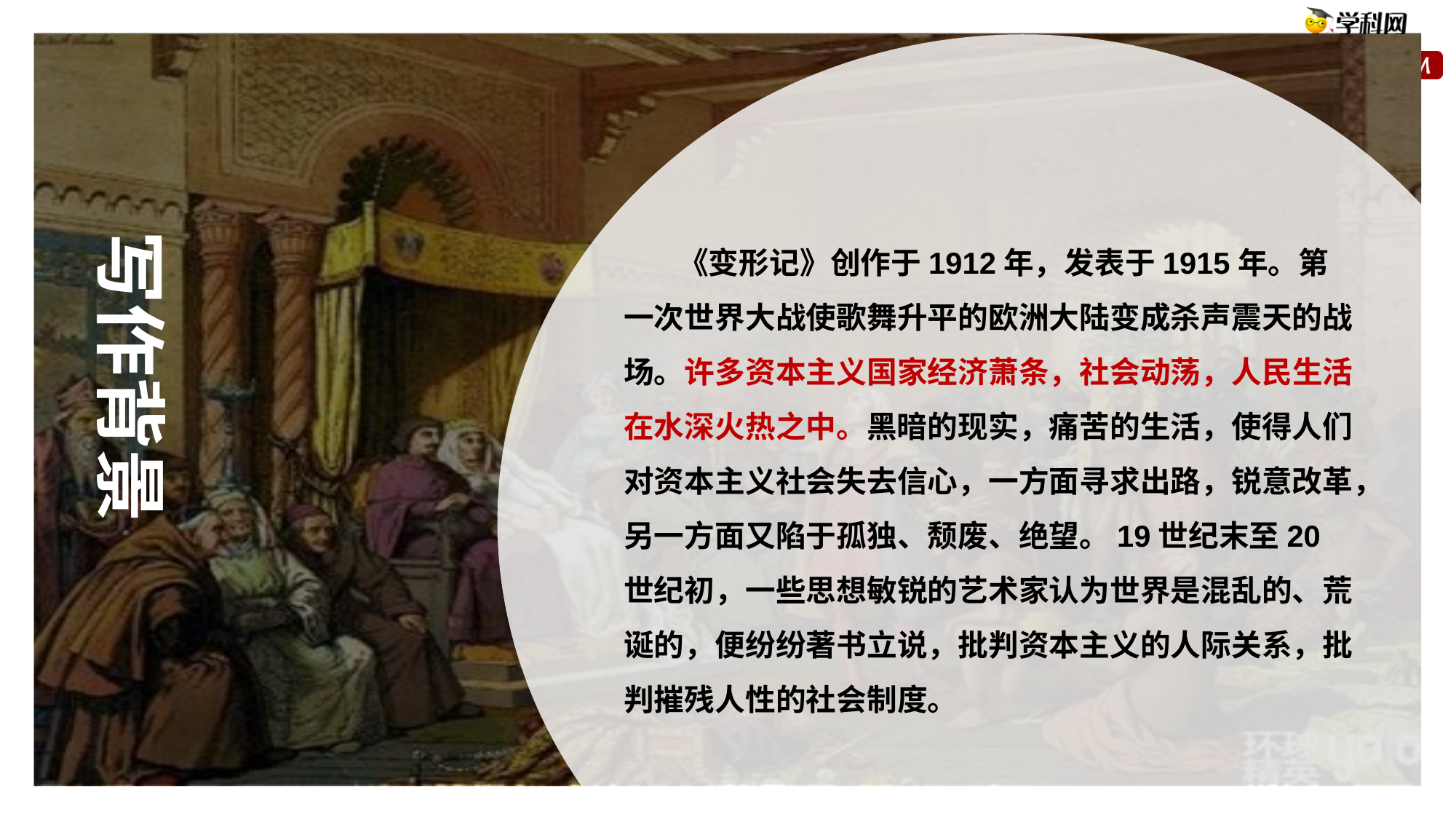

写作背景

《变形记》创作于1912年，发表于1915年。第一次世界大战使歌舞升平的欧洲大陆变成杀声震天的战场。许多资本主义国家经济萧条，社会动荡，人民生活在水深火热之中。黑暗的现实，痛苦的生活，使得人们对资本主义社会失去信心，一方面寻求出路，锐意改革，另一方面又陷于孤独、颓废、绝望。19世纪末至20世纪初，一些思想敏锐的艺术家认为世界是混乱的、荒诞的，便纷纷著书立说，批判资本主义的人际关系，批判摧残人性的社会制度。